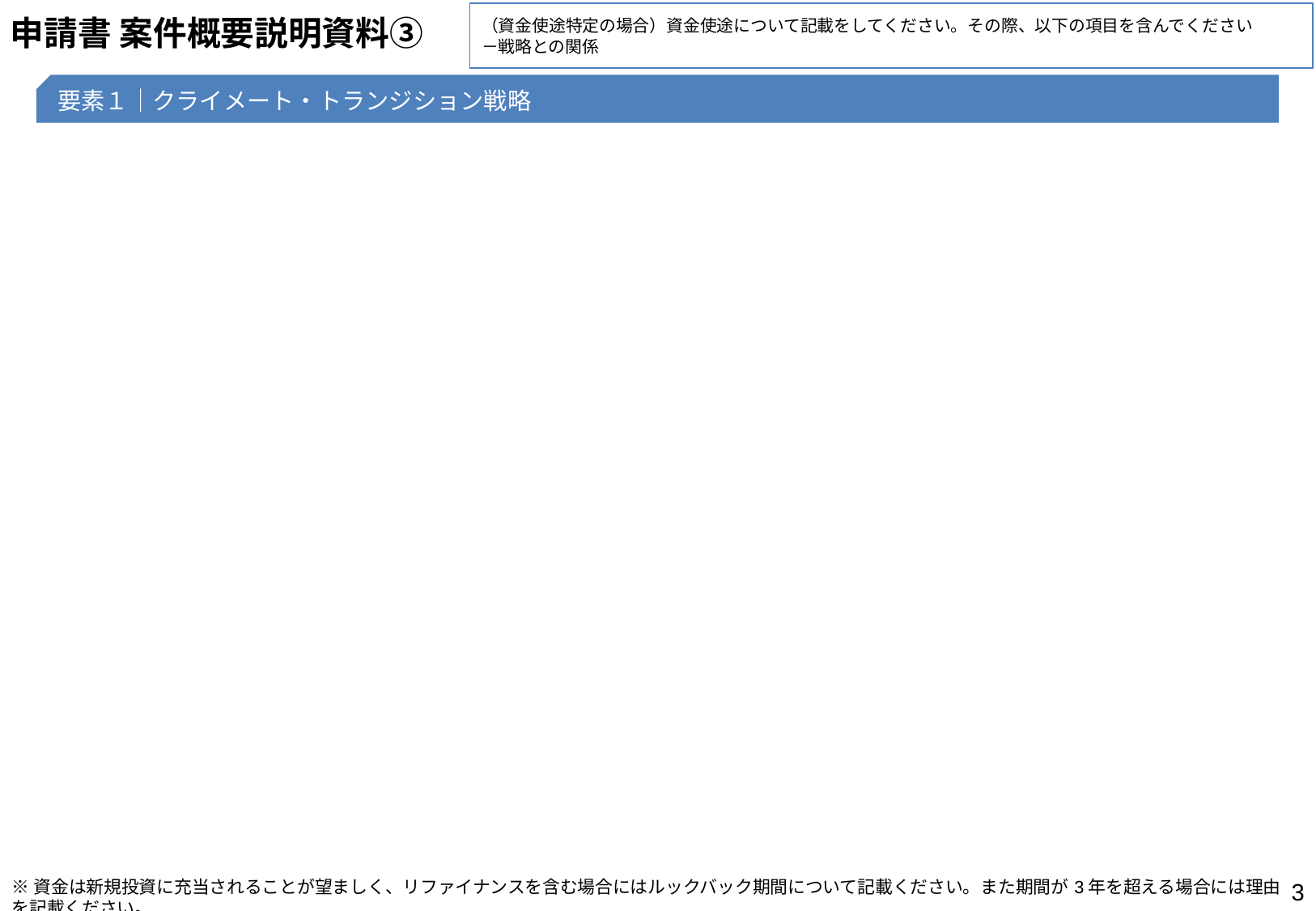

（資金使途特定の場合）資金使途について記載をしてください。その際、以下の項目を含んでください
－戦略との関係
# 申請書 案件概要説明資料③
要素１｜クライメート・トランジション戦略
3
※資金は新規投資に充当されることが望ましく、リファイナンスを含む場合にはルックバック期間について記載ください。また期間が3年を超える場合には理由を記載ください。